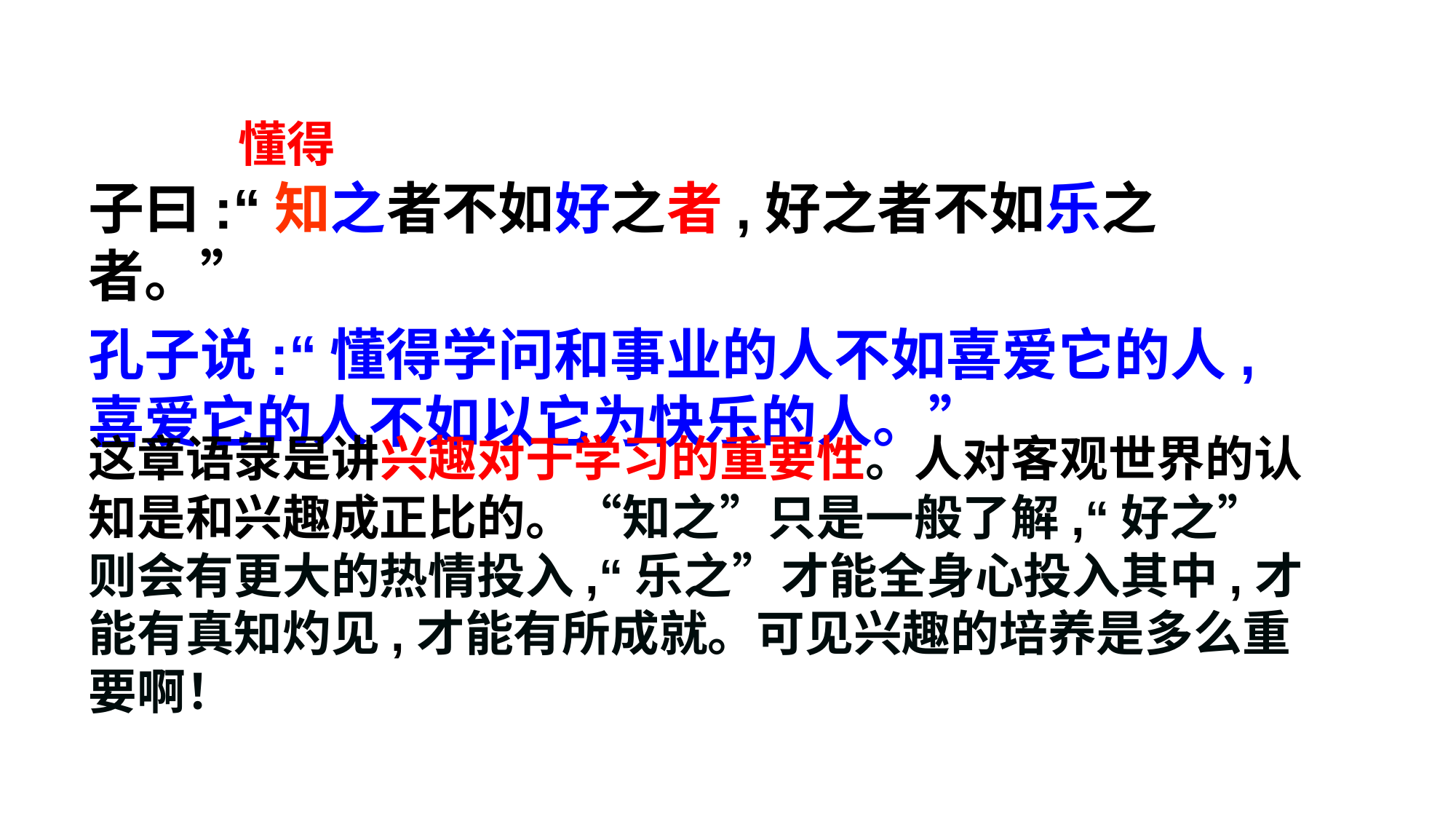

懂得
子曰:“知之者不如好之者,好之者不如乐之者。”
孔子说:“懂得学问和事业的人不如喜爱它的人,喜爱它的人不如以它为快乐的人。”
这章语录是讲兴趣对于学习的重要性。人对客观世界的认知是和兴趣成正比的。“知之”只是一般了解,“好之”则会有更大的热情投入,“乐之”才能全身心投入其中,才能有真知灼见,才能有所成就。可见兴趣的培养是多么重要啊！